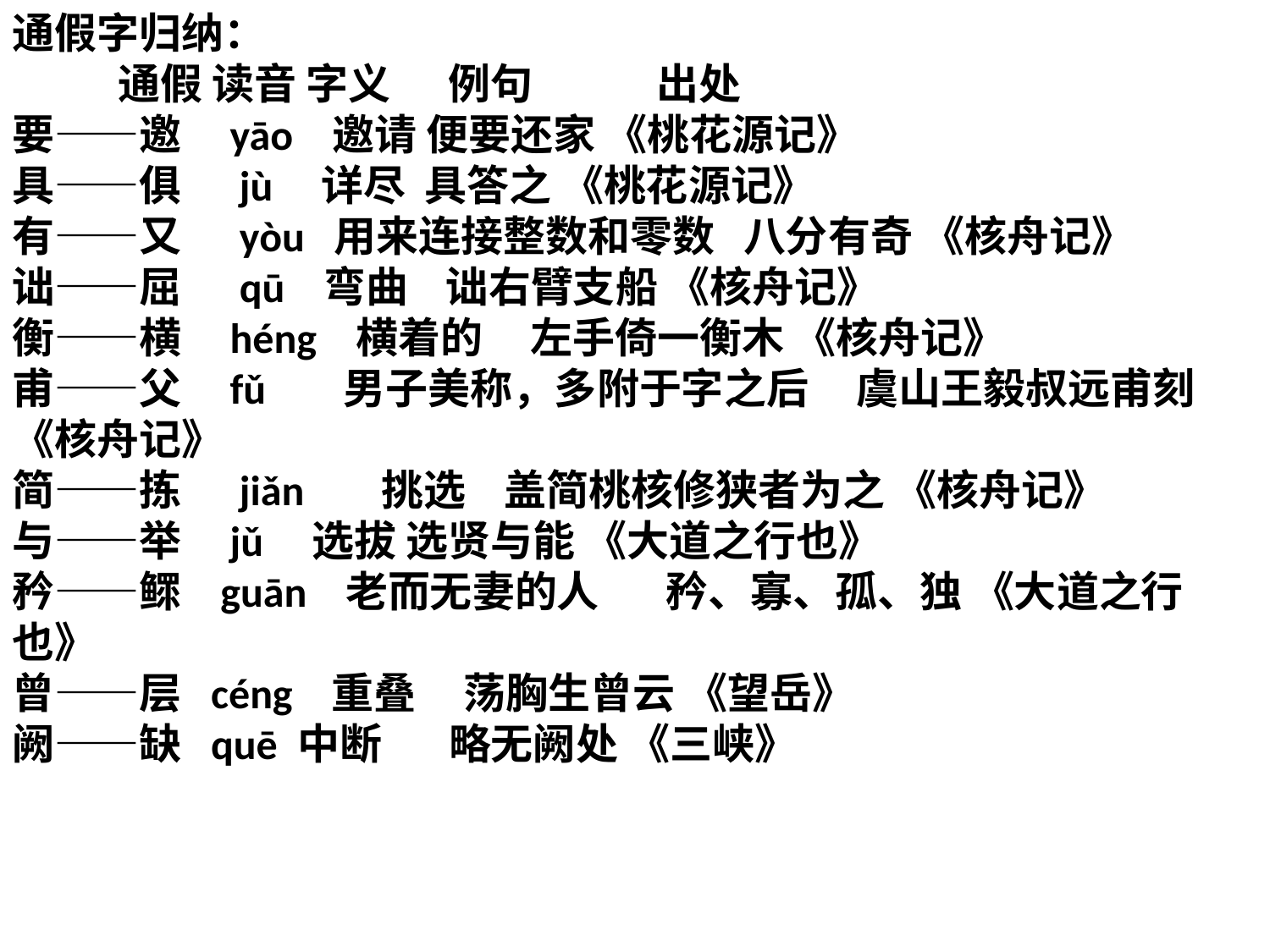

通假字归纳：
          通假 读音 字义      例句             出处
要——邀    yāo   邀请 便要还家 《桃花源记》
具——俱     jù    详尽  具答之 《桃花源记》
有——又     yòu  用来连接整数和零数   八分有奇 《核舟记》
诎——屈     qū   弯曲    诎右臂支船 《核舟记》
衡——横    héng   横着的     左手倚一衡木 《核舟记》
甫——父    fǔ       男子美称，多附于字之后     虞山王毅叔远甫刻 《核舟记》
简——拣     jiǎn       挑选    盖简桃核修狭者为之 《核舟记》
与——举    jǔ    选拔 选贤与能 《大道之行也》
矜——鳏   guān   老而无妻的人       矜、寡、孤、独 《大道之行也》
曾——层  céng   重叠     荡胸生曾云 《望岳》
阙——缺  quē 中断       略无阙处 《三峡》